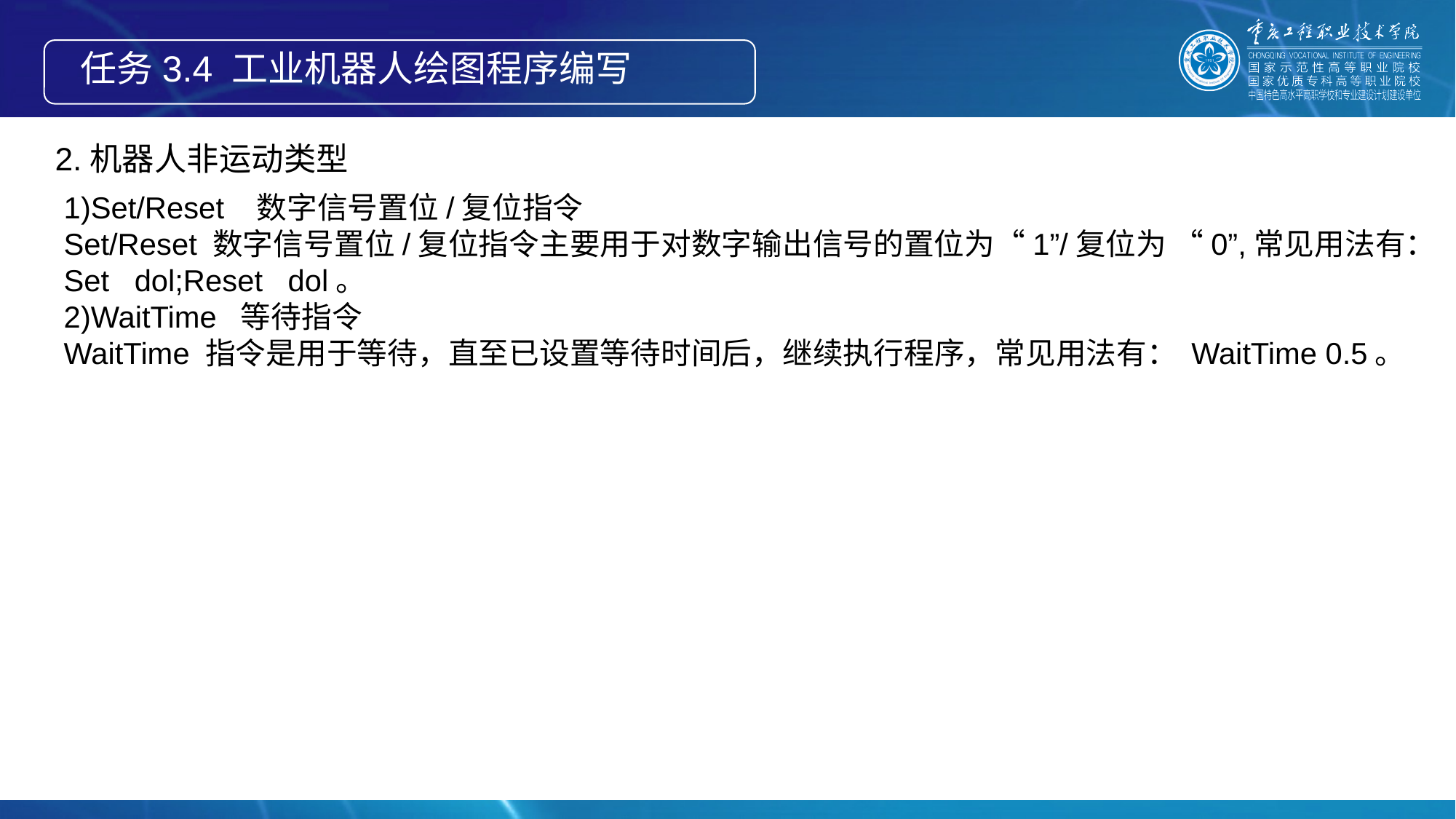

任务3.4 工业机器人绘图程序编写

2.机器人非运动类型
1)Set/Reset   数字信号置位/复位指令
Set/Reset 数字信号置位/复位指令主要用于对数字输出信号的置位为“1”/复位为 “0”,常见用法有：Set   dol;Reset   dol。
2)WaitTime  等待指令
WaitTime 指令是用于等待，直至已设置等待时间后，继续执行程序，常见用法有： WaitTime 0.5。